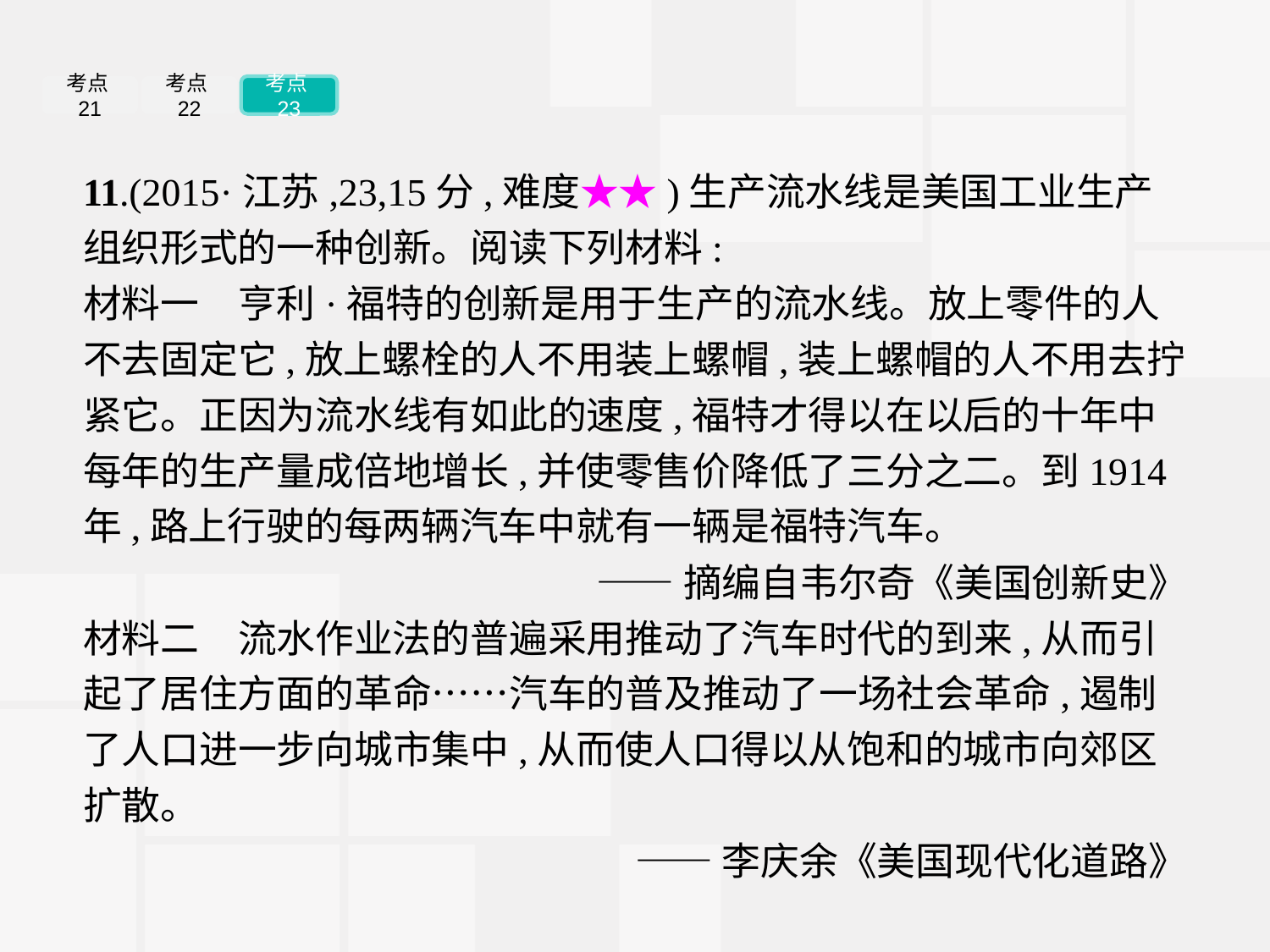

考点21
考点22
考点23
11.(2015·江苏,23,15分,难度★★)生产流水线是美国工业生产组织形式的一种创新。阅读下列材料:
材料一　亨利·福特的创新是用于生产的流水线。放上零件的人不去固定它,放上螺栓的人不用装上螺帽,装上螺帽的人不用去拧紧它。正因为流水线有如此的速度,福特才得以在以后的十年中每年的生产量成倍地增长,并使零售价降低了三分之二。到1914年,路上行驶的每两辆汽车中就有一辆是福特汽车。
——摘编自韦尔奇《美国创新史》
材料二　流水作业法的普遍采用推动了汽车时代的到来,从而引起了居住方面的革命……汽车的普及推动了一场社会革命,遏制了人口进一步向城市集中,从而使人口得以从饱和的城市向郊区扩散。
——李庆余《美国现代化道路》